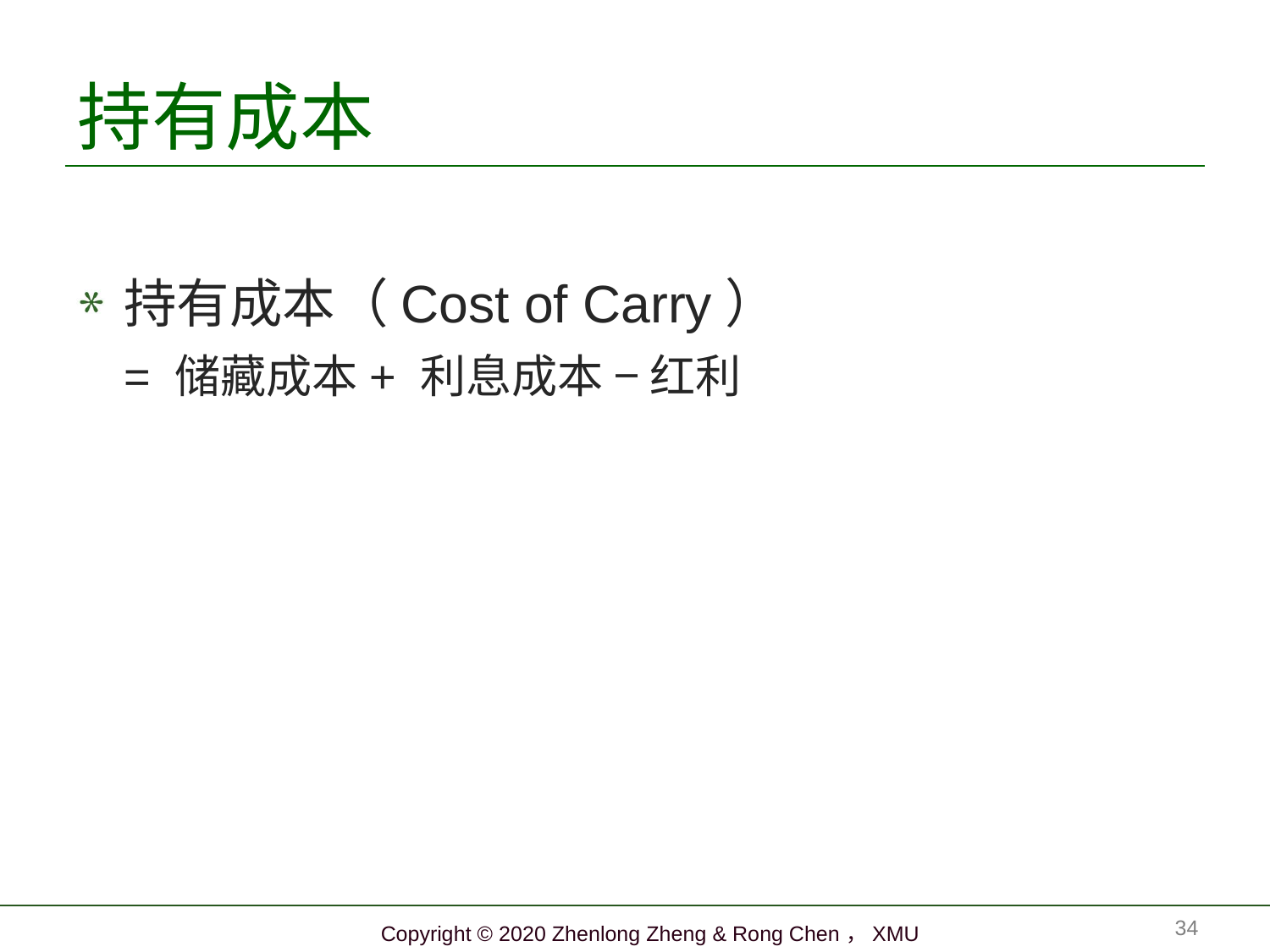

# 持有成本

持有成本（Cost of Carry）
= 储藏成本+ 利息成本 − 红利
34